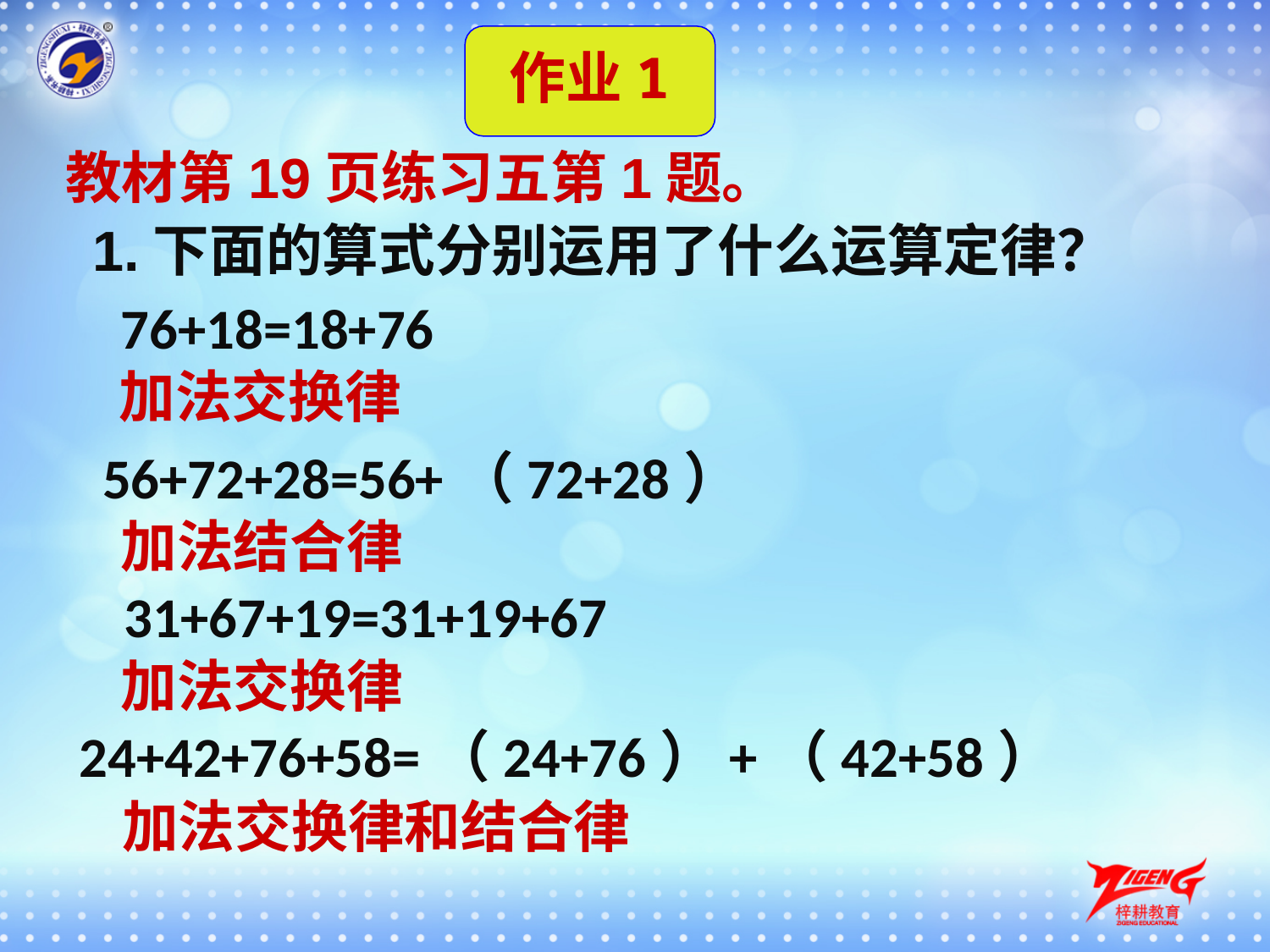

作业1
教材第19页练习五第1题。
1.下面的算式分别运用了什么运算定律？
76+18=18+76
加法交换律
56+72+28=56+（72+28）
加法结合律
31+67+19=31+19+67
加法交换律
24+42+76+58=（24+76）+（42+58）
加法交换律和结合律